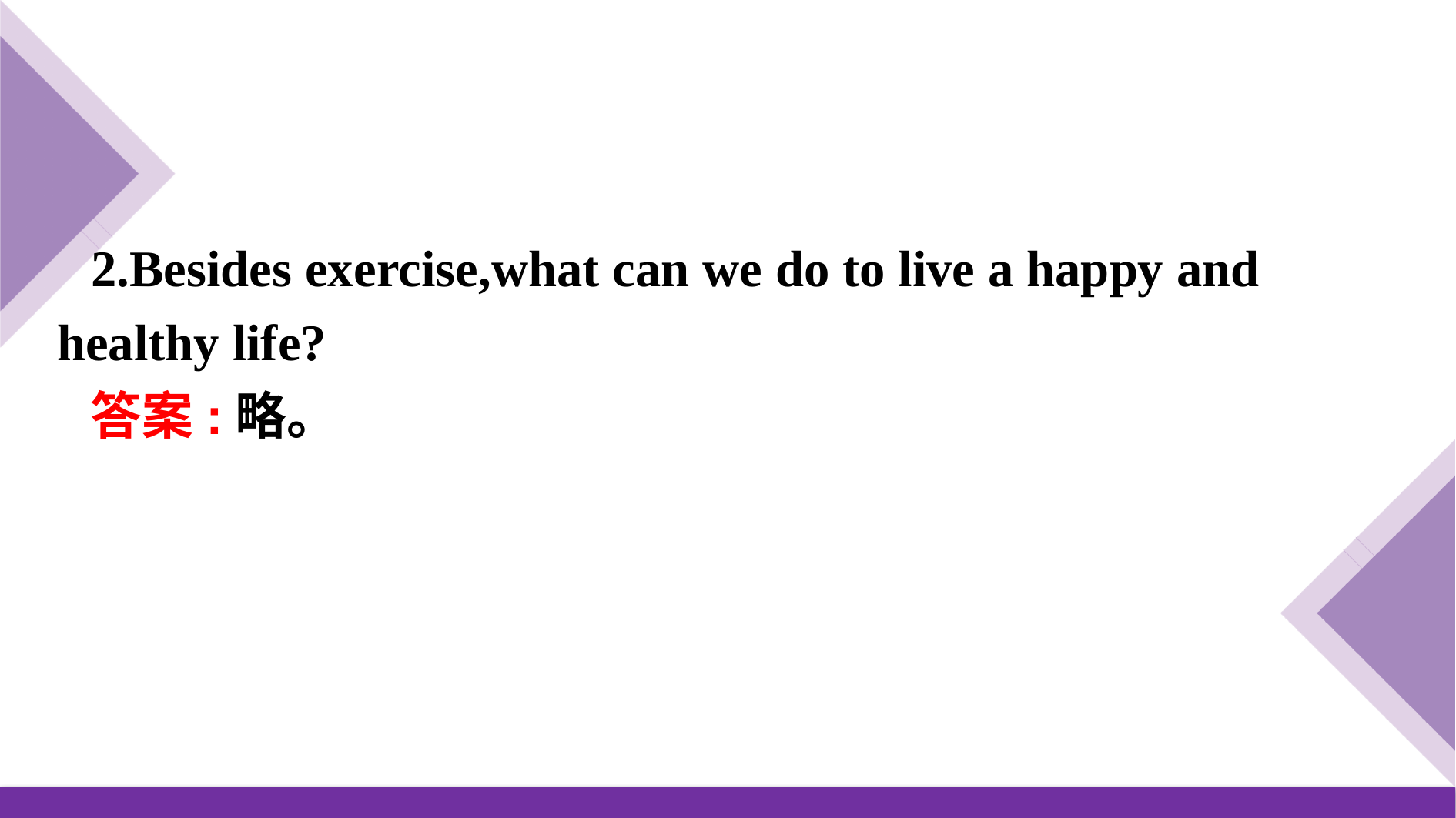

2.Besides exercise,what can we do to live a happy and healthy life?
答案:略。